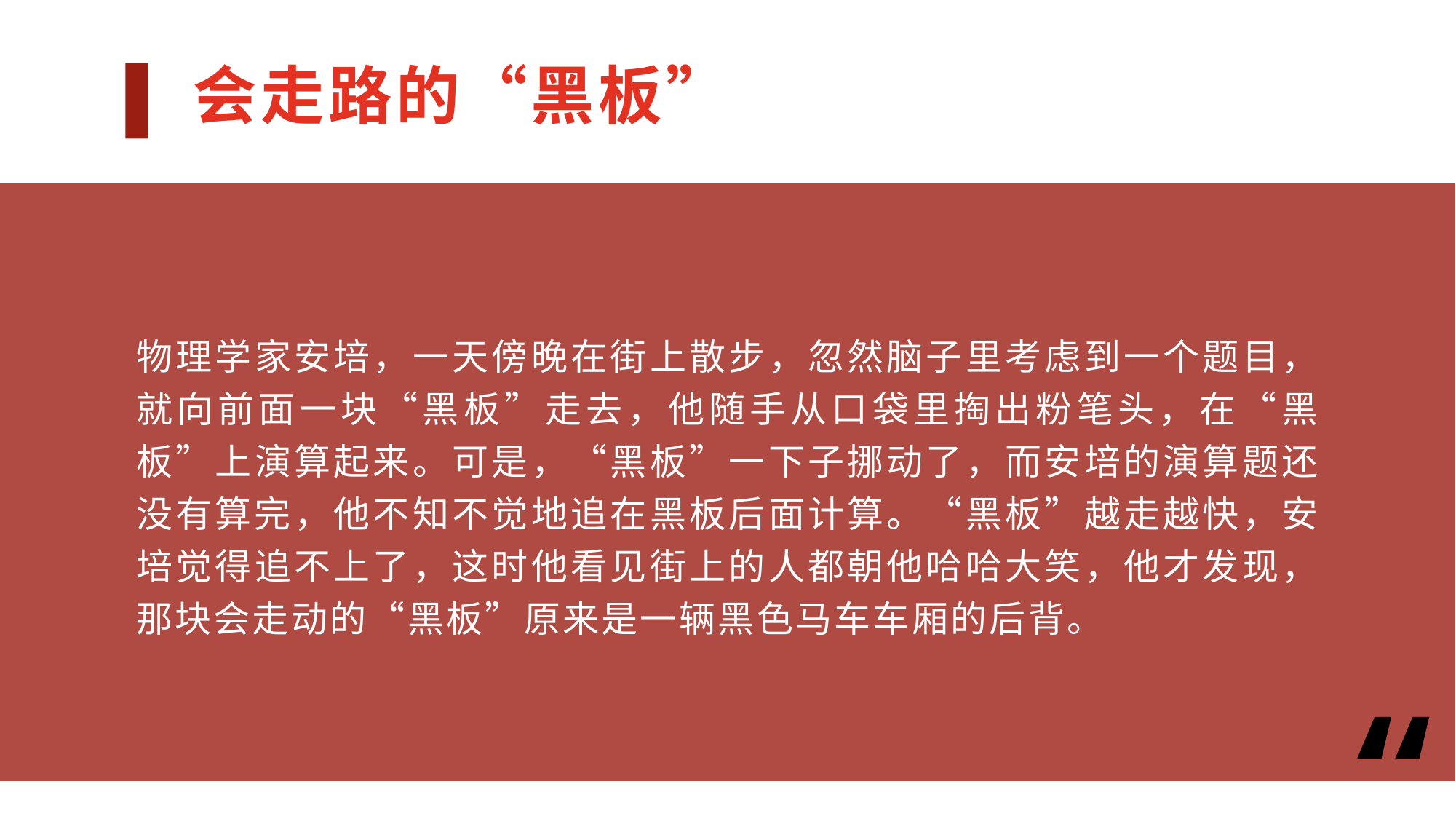

会走路的“黑板”

物理学家安培，一天傍晚在街上散步，忽然脑子里考虑到一个题目，就向前面一块“黑板”走去，他随手从口袋里掏出粉笔头，在“黑板”上演算起来。可是，“黑板”一下子挪动了，而安培的演算题还没有算完，他不知不觉地追在黑板后面计算。“黑板”越走越快，安培觉得追不上了，这时他看见街上的人都朝他哈哈大笑，他才发现，那块会走动的“黑板”原来是一辆黑色马车车厢的后背。